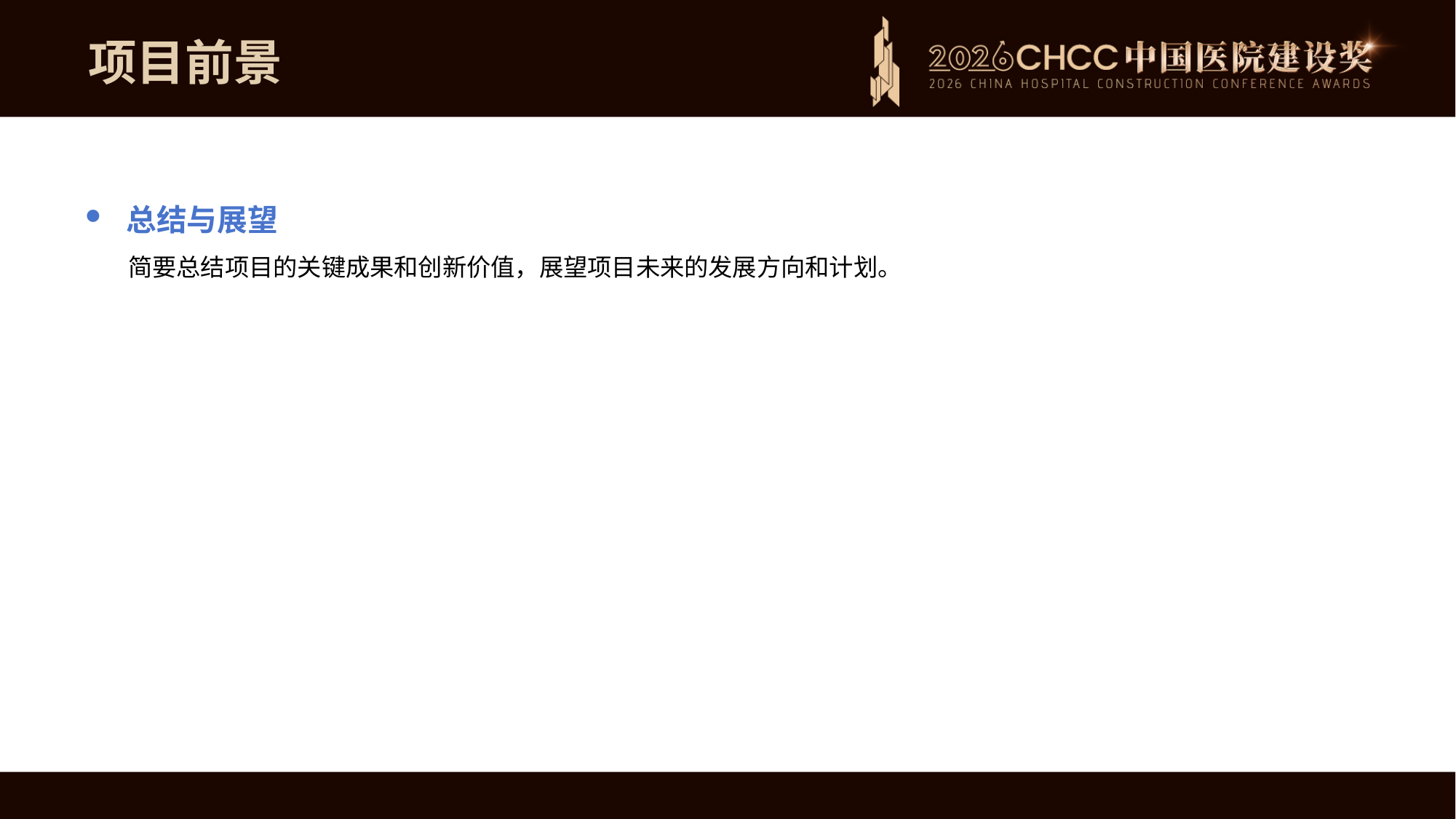

项目前景
总结与展望
简要总结项目的关键成果和创新价值，展望项目未来的发展方向和计划。